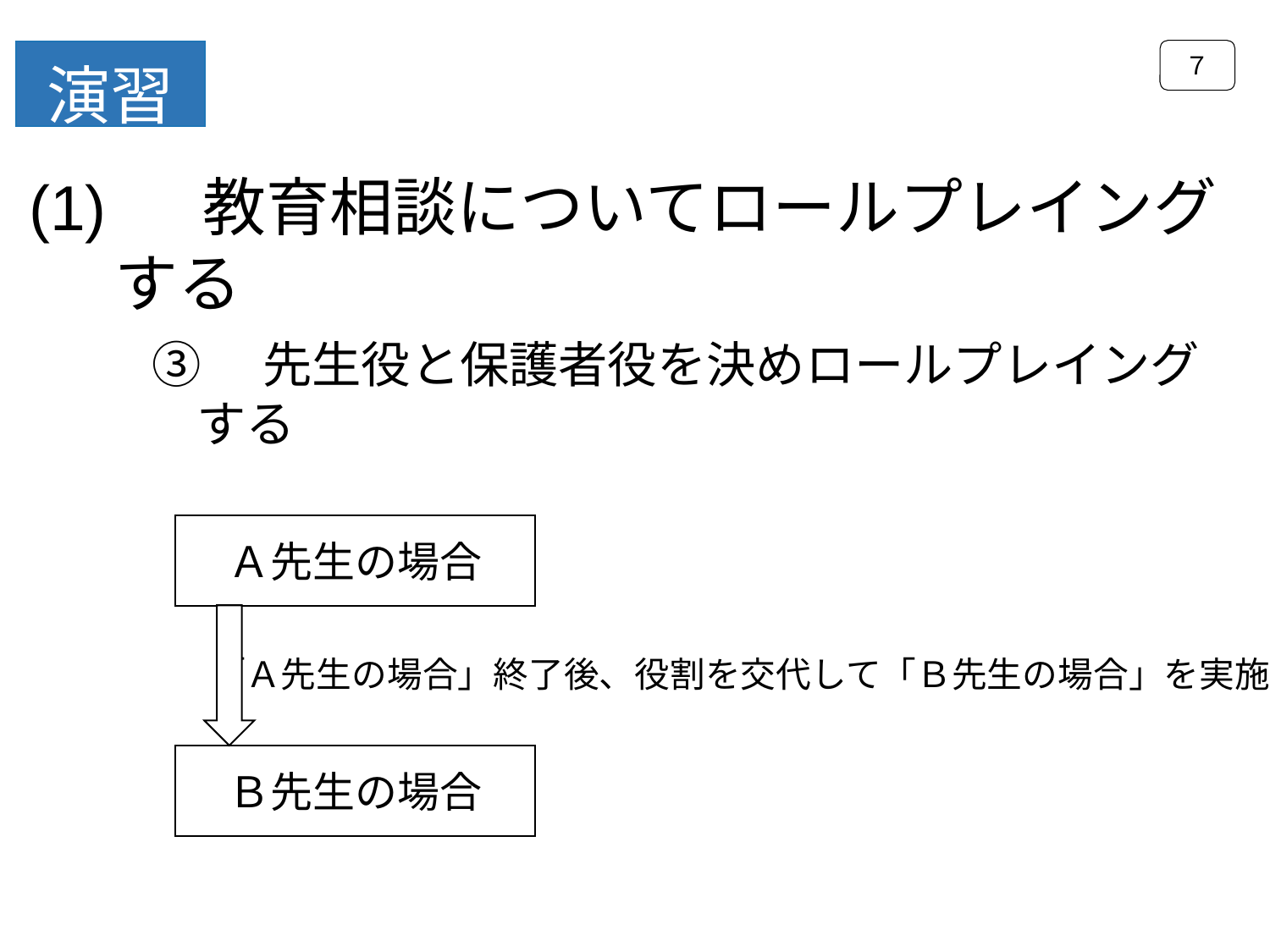

７
演習
(1) 　教育相談についてロールプレイング
     する
③　先生役と保護者役を決めロールプレイング
   する
Ａ先生の場合

「Ａ先生の場合」終了後、役割を交代して「Ｂ先生の場合」を実施
Ｂ先生の場合